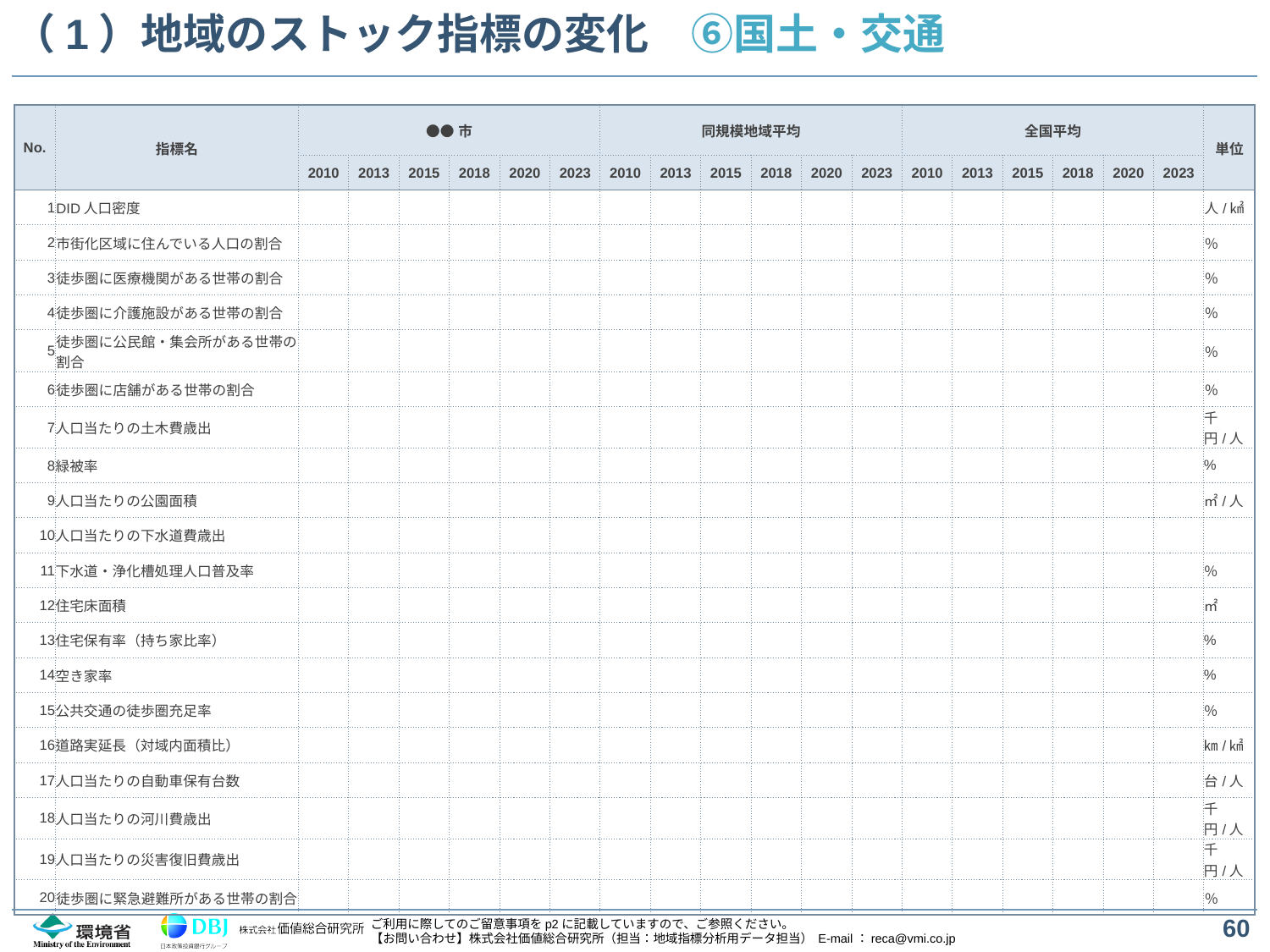

# （1）地域のストック指標の変化　⑥国土・交通
| No. | 指標名 | ●●市 |  |  |  |  |  | 同規模地域平均 |  |  |  |  |  | 全国平均 |  |  |  |  |  | 単位 |
| --- | --- | --- | --- | --- | --- | --- | --- | --- | --- | --- | --- | --- | --- | --- | --- | --- | --- | --- | --- | --- |
|  |  | 2010 | 2013 | 2015 | 2018 | 2020 | 2023 | 2010 | 2013 | 2015 | 2018 | 2020 | 2023 | 2010 | 2013 | 2015 | 2018 | 2020 | 2023 |  |
| 1 | DID人口密度 |  |  |  |  |  |  |  |  |  |  |  |  |  |  |  |  |  |  | 人/㎢ |
| 2 | 市街化区域に住んでいる人口の割合 |  |  |  |  |  |  |  |  |  |  |  |  |  |  |  |  |  |  | ％ |
| 3 | 徒歩圏に医療機関がある世帯の割合 |  |  |  |  |  |  |  |  |  |  |  |  |  |  |  |  |  |  | ％ |
| 4 | 徒歩圏に介護施設がある世帯の割合 |  |  |  |  |  |  |  |  |  |  |  |  |  |  |  |  |  |  | ％ |
| 5 | 徒歩圏に公民館・集会所がある世帯の割合 |  |  |  |  |  |  |  |  |  |  |  |  |  |  |  |  |  |  | ％ |
| 6 | 徒歩圏に店舗がある世帯の割合 |  |  |  |  |  |  |  |  |  |  |  |  |  |  |  |  |  |  | ％ |
| 7 | 人口当たりの土木費歳出 |  |  |  |  |  |  |  |  |  |  |  |  |  |  |  |  |  |  | 千円/人 |
| 8 | 緑被率 |  |  |  |  |  |  |  |  |  |  |  |  |  |  |  |  |  |  | % |
| 9 | 人口当たりの公園面積 |  |  |  |  |  |  |  |  |  |  |  |  |  |  |  |  |  |  | ㎡/人 |
| 10 | 人口当たりの下水道費歳出 |  |  |  |  |  |  |  |  |  |  |  |  |  |  |  |  |  |  |  |
| 11 | 下水道・浄化槽処理人口普及率 |  |  |  |  |  |  |  |  |  |  |  |  |  |  |  |  |  |  | ％ |
| 12 | 住宅床面積 |  |  |  |  |  |  |  |  |  |  |  |  |  |  |  |  |  |  | ㎡ |
| 13 | 住宅保有率（持ち家比率） |  |  |  |  |  |  |  |  |  |  |  |  |  |  |  |  |  |  | % |
| 14 | 空き家率 |  |  |  |  |  |  |  |  |  |  |  |  |  |  |  |  |  |  | % |
| 15 | 公共交通の徒歩圏充足率 |  |  |  |  |  |  |  |  |  |  |  |  |  |  |  |  |  |  | ％ |
| 16 | 道路実延長（対域内面積比） |  |  |  |  |  |  |  |  |  |  |  |  |  |  |  |  |  |  | ㎞/㎢ |
| 17 | 人口当たりの自動車保有台数 |  |  |  |  |  |  |  |  |  |  |  |  |  |  |  |  |  |  | 台/人 |
| 18 | 人口当たりの河川費歳出 |  |  |  |  |  |  |  |  |  |  |  |  |  |  |  |  |  |  | 千円/人 |
| 19 | 人口当たりの災害復旧費歳出 |  |  |  |  |  |  |  |  |  |  |  |  |  |  |  |  |  |  | 千円/人 |
| 20 | 徒歩圏に緊急避難所がある世帯の割合 |  |  |  |  |  |  |  |  |  |  |  |  |  |  |  |  |  |  | ％ |
60